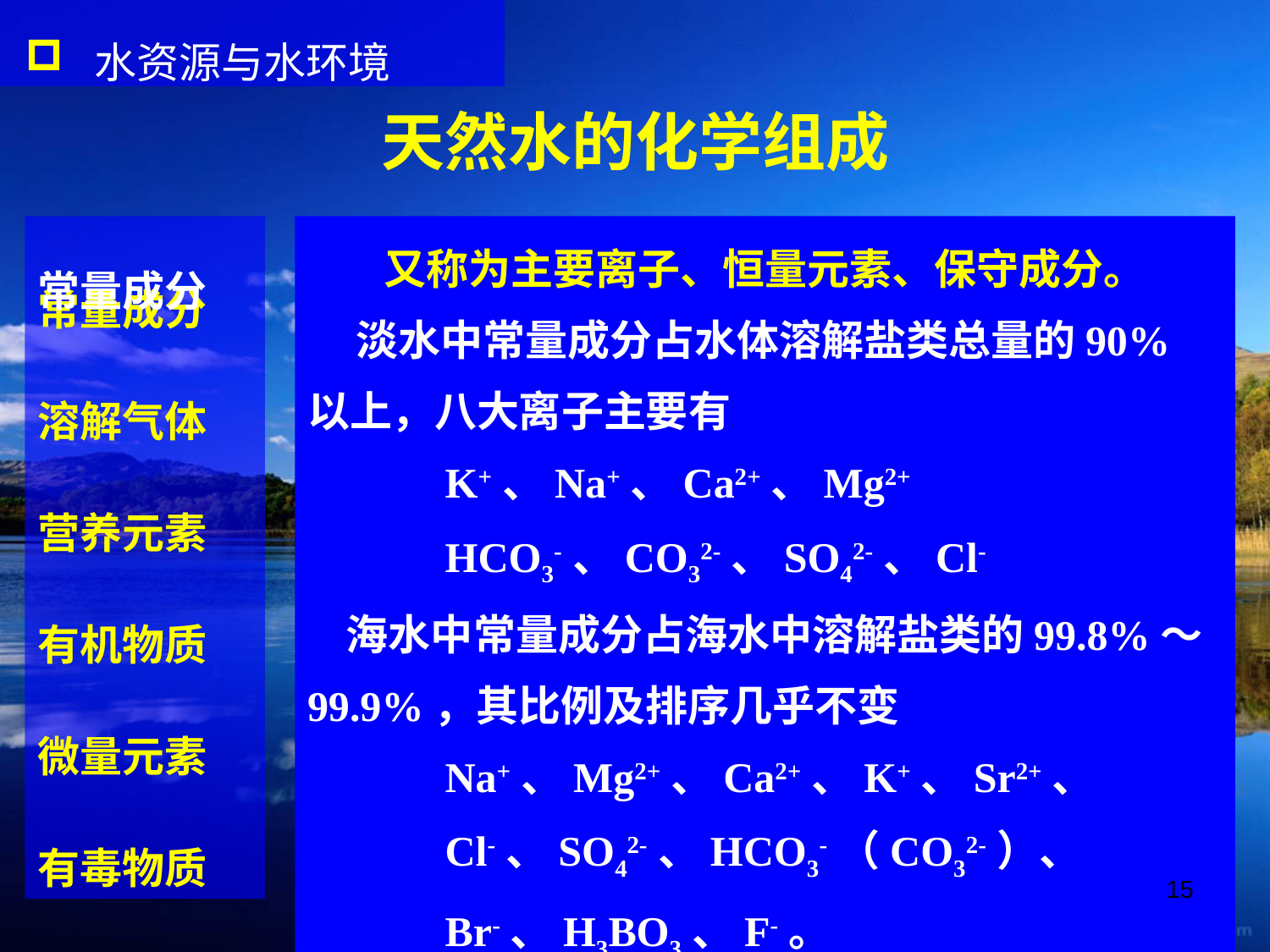

水资源与水环境
天然水的化学组成
常量成分
溶解气体
营养元素
有机物质
微量元素
有毒物质
又称为主要离子、恒量元素、保守成分。
    淡水中常量成分占水体溶解盐类总量的90%以上，八大离子主要有
             K+、Na+、Ca2+、Mg2+
             HCO3-、CO32-、SO42-、Cl-
   海水中常量成分占海水中溶解盐类的99.8%～99.9%，其比例及排序几乎不变
             Na+、Mg2+、Ca2+、K+、Sr2+、
             Cl-、SO42-、HCO3-（CO32-）、
             Br-、H3BO3、F-。
常量成分
15